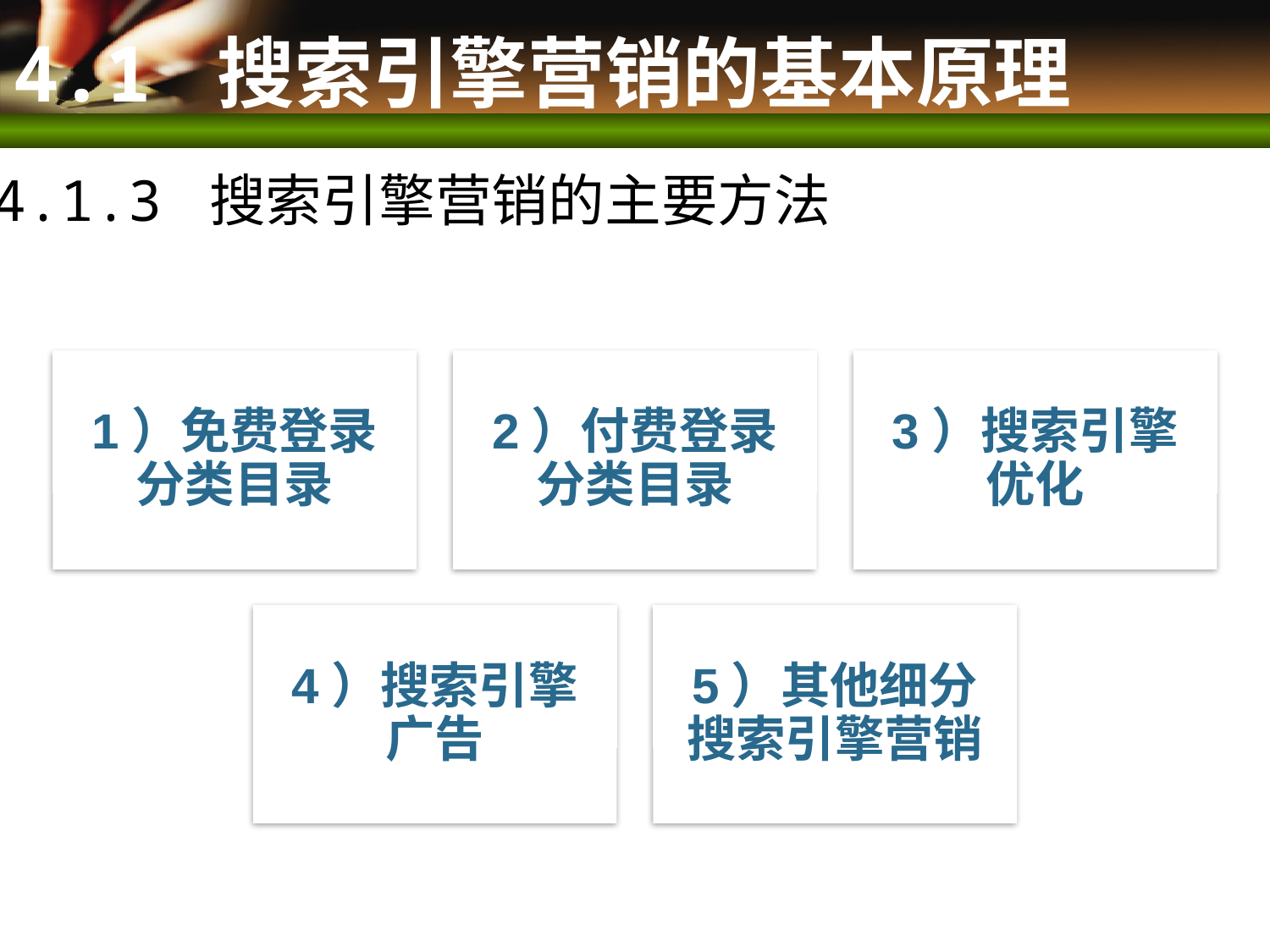

4.1 搜索引擎营销的基本原理
4.1.3 搜索引擎营销的主要方法

1）免费登录分类目录
2）付费登录分类目录
3）搜索引擎优化
4）搜索引擎广告
5）其他细分搜索引擎营销